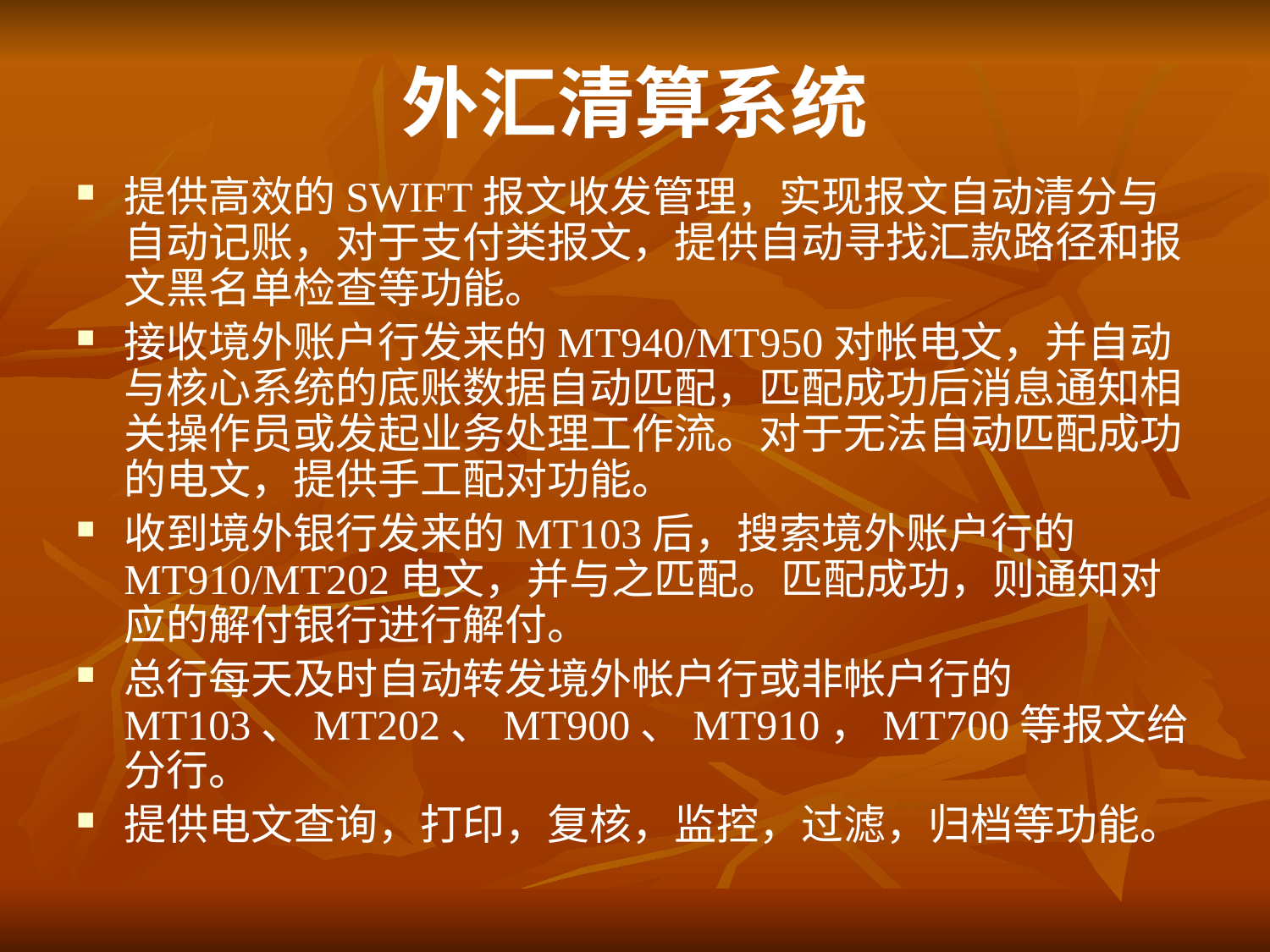

# 外汇清算系统
提供高效的SWIFT报文收发管理，实现报文自动清分与自动记账，对于支付类报文，提供自动寻找汇款路径和报文黑名单检查等功能。
接收境外账户行发来的MT940/MT950对帐电文，并自动与核心系统的底账数据自动匹配，匹配成功后消息通知相关操作员或发起业务处理工作流。对于无法自动匹配成功的电文，提供手工配对功能。
收到境外银行发来的MT103后，搜索境外账户行的MT910/MT202电文，并与之匹配。匹配成功，则通知对应的解付银行进行解付。
总行每天及时自动转发境外帐户行或非帐户行的MT103、MT202、MT900、MT910，MT700等报文给分行。
提供电文查询，打印，复核，监控，过滤，归档等功能。